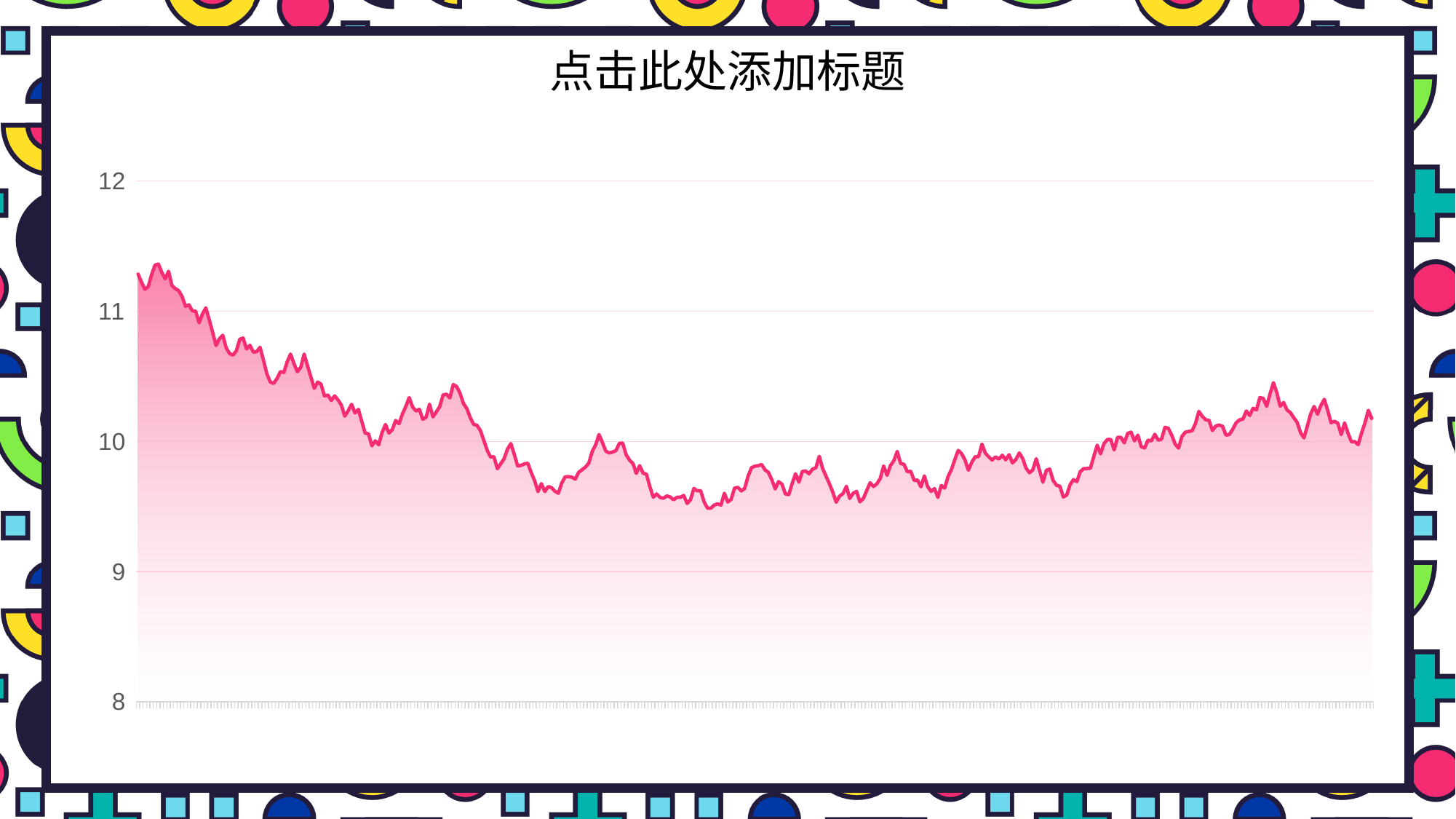

# 点击此处添加标题

### Chart

| Category | 系列 2 | 系列 1 |
|---|---|---|
| 1 | 11.284718993944933 | 11.284718993944933 |
| 2 | 11.22396182966128 | 11.22396182966128 |
| 3 | 11.168367779701622 | 11.168367779701622 |
| 4 | 11.18873932355355 | 11.18873932355355 |
| 5 | 11.280616817005363 | 11.280616817005363 |
| 6 | 11.353321950249878 | 11.353321950249878 |
| 7 | 11.362101142834534 | 11.362101142834534 |
| 8 | 11.298239832935423 | 11.298239832935423 |
| 9 | 11.248719288156046 | 11.248719288156046 |
| 10 | 11.306829117749754 | 11.306829117749754 |
| 11 | 11.19591193728492 | 11.19591193728492 |
| 12 | 11.173501735026743 | 11.173501735026743 |
| 13 | 11.15743163209023 | 11.15743163209023 |
| 14 | 11.112576422106057 | 11.112576422106057 |
| 15 | 11.037601328084925 | 11.037601328084925 |
| 16 | 11.049105686776088 | 11.049105686776088 |
| 17 | 11.003167354638617 | 11.003167354638617 |
| 18 | 10.99933399518665 | 10.99933399518665 |
| 19 | 10.91074721506693 | 10.91074721506693 |
| 20 | 10.979506991578395 | 10.979506991578395 |
| 21 | 11.025756128409107 | 11.025756128409107 |
| 22 | 10.93458739741378 | 10.93458739741378 |
| 23 | 10.838186153642635 | 10.838186153642635 |
| 24 | 10.736848962301062 | 10.736848962301062 |
| 25 | 10.788555030561557 | 10.788555030561557 |
| 26 | 10.81493658150736 | 10.81493658150736 |
| 27 | 10.717772927293398 | 10.717772927293398 |
| 28 | 10.674626739280807 | 10.674626739280807 |
| 29 | 10.662977679859528 | 10.662977679859528 |
| 30 | 10.695897809752863 | 10.695897809752863 |
| 31 | 10.784015270722438 | 10.784015270722438 |
| 32 | 10.793768263656222 | 10.793768263656222 |
| 33 | 10.710130303875363 | 10.710130303875363 |
| 34 | 10.73876365916462 | 10.73876365916462 |
| 35 | 10.686255067356942 | 10.686255067356942 |
| 36 | 10.689037646228588 | 10.689037646228588 |
| 37 | 10.722708910646837 | 10.722708910646837 |
| 38 | 10.623900595450971 | 10.623900595450971 |
| 39 | 10.51954026665889 | 10.51954026665889 |
| 40 | 10.456486867288483 | 10.456486867288483 |
| 41 | 10.44532095690777 | 10.44532095690777 |
| 42 | 10.483467027392974 | 10.483467027392974 |
| 43 | 10.535913706173554 | 10.535913706173554 |
| 44 | 10.530085700711671 | 10.530085700711671 |
| 45 | 10.611629350510968 | 10.611629350510968 |
| 46 | 10.671128862820021 | 10.671128862820021 |
| 47 | 10.59810545959051 | 10.59810545959051 |
| 48 | 10.53544766382315 | 10.53544766382315 |
| 49 | 10.569153483708496 | 10.569153483708496 |
| 50 | 10.670845851327076 | 10.670845851327076 |
| 51 | 10.580020853172682 | 10.580020853172682 |
| 52 | 10.493350536570652 | 10.493350536570652 |
| 53 | 10.407627056998395 | 10.407627056998395 |
| 54 | 10.45619458604179 | 10.45619458604179 |
| 55 | 10.439174839969631 | 10.439174839969631 |
| 56 | 10.348323201424515 | 10.348323201424515 |
| 57 | 10.356590830202672 | 10.356590830202672 |
| 58 | 10.31396802251495 | 10.31396802251495 |
| 59 | 10.349766542501426 | 10.349766542501426 |
| 60 | 10.318119940315759 | 10.318119940315759 |
| 61 | 10.278038475062882 | 10.278038475062882 |
| 62 | 10.194268887173083 | 10.194268887173083 |
| 63 | 10.235529470730857 | 10.235529470730857 |
| 64 | 10.285463524938809 | 10.285463524938809 |
| 65 | 10.218558899984494 | 10.218558899984494 |
| 66 | 10.246059768291095 | 10.246059768291095 |
| 67 | 10.154092545452707 | 10.154092545452707 |
| 68 | 10.063097738617861 | 10.063097738617861 |
| 69 | 10.058660451021789 | 10.058660451021789 |
| 70 | 9.966184063618028 | 9.966184063618028 |
| 71 | 10.004409663240827 | 10.004409663240827 |
| 72 | 9.974072078454538 | 9.974072078454538 |
| 73 | 10.06865906061859 | 10.06865906061859 |
| 74 | 10.130281632767407 | 10.130281632767407 |
| 75 | 10.064634304074715 | 10.064634304074715 |
| 76 | 10.090134387203724 | 10.090134387203724 |
| 77 | 10.16087071517931 | 10.16087071517931 |
| 78 | 10.135705108501949 | 10.135705108501949 |
| 79 | 10.210649601652694 | 10.210649601652694 |
| 80 | 10.268886057475255 | 10.268886057475255 |
| 81 | 10.337004353588926 | 10.337004353588926 |
| 82 | 10.264675801647696 | 10.264675801647696 |
| 83 | 10.23338795139399 | 10.23338795139399 |
| 84 | 10.247404594865888 | 10.247404594865888 |
| 85 | 10.170017607774005 | 10.170017607774005 |
| 86 | 10.185871328867934 | 10.185871328867934 |
| 87 | 10.28559573169643 | 10.28559573169643 |
| 88 | 10.18830211903029 | 10.18830211903029 |
| 89 | 10.22671255371131 | 10.22671255371131 |
| 90 | 10.268007027496653 | 10.268007027496653 |
| 91 | 10.35704311458371 | 10.35704311458371 |
| 92 | 10.362594117948579 | 10.362594117948579 |
| 93 | 10.334072073232642 | 10.334072073232642 |
| 94 | 10.436519748931216 | 10.436519748931216 |
| 95 | 10.421084548111638 | 10.421084548111638 |
| 96 | 10.370005722014739 | 10.370005722014739 |
| 97 | 10.291156347845714 | 10.291156347845714 |
| 98 | 10.251733426333379 | 10.251733426333379 |
| 99 | 10.183355102559236 | 10.183355102559236 |
| 100 | 10.131619130838038 | 10.131619130838038 |
| 101 | 10.123585783226664 | 10.123585783226664 |
| 102 | 10.083526245937604 | 10.083526245937604 |
| 103 | 10.009173305799477 | 10.009173305799477 |
| 104 | 9.931975070099634 | 9.931975070099634 |
| 105 | 9.879813438167659 | 9.879813438167659 |
| 106 | 9.88186324579611 | 9.88186324579611 |
| 107 | 9.789544860995479 | 9.789544860995479 |
| 108 | 9.827900632320839 | 9.827900632320839 |
| 109 | 9.866483775380226 | 9.866483775380226 |
| 110 | 9.941030531580298 | 9.941030531580298 |
| 111 | 9.98352458897172 | 9.98352458897172 |
| 112 | 9.899903407485432 | 9.899903407485432 |
| 113 | 9.810811874151767 | 9.810811874151767 |
| 114 | 9.815808917291063 | 9.815808917291063 |
| 115 | 9.82737651258359 | 9.82737651258359 |
| 116 | 9.831972963144498 | 9.831972963144498 |
| 117 | 9.760372582718961 | 9.760372582718961 |
| 118 | 9.69886424043134 | 9.69886424043134 |
| 119 | 9.614468753112387 | 9.614468753112387 |
| 120 | 9.675548072979858 | 9.675548072979858 |
| 121 | 9.614798082420219 | 9.614798082420219 |
| 122 | 9.653236277966974 | 9.653236277966974 |
| 123 | 9.643963211857852 | 9.643963211857852 |
| 124 | 9.617340089898617 | 9.617340089898617 |
| 125 | 9.60192073481652 | 9.60192073481652 |
| 126 | 9.679372876027696 | 9.679372876027696 |
| 127 | 9.727565755149588 | 9.727565755149588 |
| 128 | 9.729735119644554 | 9.729735119644554 |
| 129 | 9.724379752265651 | 9.724379752265651 |
| 130 | 9.709971432360144 | 9.709971432360144 |
| 131 | 9.76268572341367 | 9.76268572341367 |
| 132 | 9.781852952161087 | 9.781852952161087 |
| 133 | 9.80248666354277 | 9.80248666354277 |
| 134 | 9.833252727423897 | 9.833252727423897 |
| 135 | 9.923064150206628 | 9.923064150206628 |
| 136 | 9.97377178492611 | 9.97377178492611 |
| 137 | 10.052878871248078 | 10.052878871248078 |
| 138 | 9.992008503262651 | 9.992008503262651 |
| 139 | 9.925381793230297 | 9.925381793230297 |
| 140 | 9.910715135704333 | 9.910715135704333 |
| 141 | 9.918222364740968 | 9.918222364740968 |
| 142 | 9.929520568942012 | 9.929520568942012 |
| 143 | 9.98574375040999 | 9.98574375040999 |
| 144 | 9.986557598653537 | 9.986557598653537 |
| 145 | 9.897242810852736 | 9.897242810852736 |
| 146 | 9.855908556047364 | 9.855908556047364 |
| 147 | 9.830951131503037 | 9.830951131503037 |
| 148 | 9.754212499234258 | 9.754212499234258 |
| 149 | 9.813756613234968 | 9.813756613234968 |
| 150 | 9.755787652527431 | 9.755787652527431 |
| 151 | 9.748336175999741 | 9.748336175999741 |
| 152 | 9.65280443248376 | 9.65280443248376 |
| 153 | 9.571730924369719 | 9.571730924369719 |
| 154 | 9.595982555815185 | 9.595982555815185 |
| 155 | 9.569626136480846 | 9.569626136480846 |
| 156 | 9.563004104725524 | 9.563004104725524 |
| 157 | 9.580739136195884 | 9.580739136195884 |
| 158 | 9.573274051032573 | 9.573274051032573 |
| 159 | 9.551096891892168 | 9.551096891892168 |
| 160 | 9.570635347009327 | 9.570635347009327 |
| 161 | 9.571011662138066 | 9.571011662138066 |
| 162 | 9.584467200061859 | 9.584467200061859 |
| 163 | 9.522974547025116 | 9.522974547025116 |
| 164 | 9.55149215534501 | 9.55149215534501 |
| 165 | 9.638542858501584 | 9.638542858501584 |
| 166 | 9.620654504578534 | 9.620654504578534 |
| 167 | 9.621227098688522 | 9.621227098688522 |
| 168 | 9.535975154691684 | 9.535975154691684 |
| 169 | 9.487421374370502 | 9.487421374370502 |
| 170 | 9.486919342492403 | 9.486919342492403 |
| 171 | 9.51081543943784 | 9.51081543943784 |
| 172 | 9.520503710197616 | 9.520503710197616 |
| 173 | 9.510570730705512 | 9.510570730705512 |
| 174 | 9.601737918562574 | 9.601737918562574 |
| 175 | 9.534189369842029 | 9.534189369842029 |
| 176 | 9.555218236371191 | 9.555218236371191 |
| 177 | 9.640498501821275 | 9.640498501821275 |
| 178 | 9.647007168071772 | 9.647007168071772 |
| 179 | 9.619452921259631 | 9.619452921259631 |
| 180 | 9.638777365817747 | 9.638777365817747 |
| 181 | 9.732807435016316 | 9.732807435016316 |
| 182 | 9.797336075724415 | 9.797336075724415 |
| 183 | 9.809536513362135 | 9.809536513362135 |
| 184 | 9.813463071582419 | 9.813463071582419 |
| 185 | 9.822578404548532 | 9.822578404548532 |
| 186 | 9.780494488325353 | 9.780494488325353 |
| 187 | 9.762039475169226 | 9.762039475169226 |
| 188 | 9.706164686909695 | 9.706164686909695 |
| 189 | 9.634286802182736 | 9.634286802182736 |
| 190 | 9.691094521218492 | 9.691094521218492 |
| 191 | 9.67094275088724 | 9.67094275088724 |
| 192 | 9.596290512898337 | 9.596290512898337 |
| 193 | 9.591498080997058 | 9.591498080997058 |
| 194 | 9.676567106142999 | 9.676567106142999 |
| 195 | 9.751571302678679 | 9.751571302678679 |
| 196 | 9.686255876939882 | 9.686255876939882 |
| 197 | 9.768954490394702 | 9.768954490394702 |
| 198 | 9.772251962375911 | 9.772251962375911 |
| 199 | 9.751523091885543 | 9.751523091885543 |
| 200 | 9.786565936595167 | 9.786565936595167 |
| 201 | 9.797563592633283 | 9.797563592633283 |
| 202 | 9.885459306713164 | 9.885459306713164 |
| 203 | 9.7914988532743 | 9.7914988532743 |
| 204 | 9.732984125425974 | 9.732984125425974 |
| 205 | 9.674399681915895 | 9.674399681915895 |
| 206 | 9.60970229340154 | 9.60970229340154 |
| 207 | 9.532815565603217 | 9.532815565603217 |
| 208 | 9.580303528946244 | 9.580303528946244 |
| 209 | 9.598748087972343 | 9.598748087972343 |
| 210 | 9.654873478741766 | 9.654873478741766 |
| 211 | 9.561270567700555 | 9.561270567700555 |
| 212 | 9.601532085633844 | 9.601532085633844 |
| 213 | 9.615783362414144 | 9.615783362414144 |
| 214 | 9.535300077775556 | 9.535300077775556 |
| 215 | 9.561969397675163 | 9.561969397675163 |
| 216 | 9.622634285505695 | 9.622634285505695 |
| 217 | 9.6820734598457 | 9.6820734598457 |
| 218 | 9.653447168786485 | 9.653447168786485 |
| 219 | 9.673598007410211 | 9.673598007410211 |
| 220 | 9.715681763333235 | 9.715681763333235 |
| 221 | 9.810926169717373 | 9.810926169717373 |
| 222 | 9.739620555950674 | 9.739620555950674 |
| 223 | 9.815016154252705 | 9.815016154252705 |
| 224 | 9.85134872786552 | 9.85134872786552 |
| 225 | 9.92285417219707 | 9.92285417219707 |
| 226 | 9.829853626753845 | 9.829853626753845 |
| 227 | 9.824305640926205 | 9.824305640926205 |
| 228 | 9.765956787798 | 9.765956787798 |
| 229 | 9.77005170842034 | 9.77005170842034 |
| 230 | 9.699808707277862 | 9.699808707277862 |
| 231 | 9.703163094013378 | 9.703163094013378 |
| 232 | 9.650652669684373 | 9.650652669684373 |
| 233 | 9.734706831620315 | 9.734706831620315 |
| 234 | 9.651427430741576 | 9.651427430741576 |
| 235 | 9.615733598324812 | 9.615733598324812 |
| 236 | 9.637573646777422 | 9.637573646777422 |
| 237 | 9.569963017166465 | 9.569963017166465 |
| 238 | 9.661008288653704 | 9.661008288653704 |
| 239 | 9.640855677068906 | 9.640855677068906 |
| 240 | 9.73021344407908 | 9.73021344407908 |
| 241 | 9.784740722274796 | 9.784740722274796 |
| 242 | 9.860813854099321 | 9.860813854099321 |
| 243 | 9.930909385879328 | 9.930909385879328 |
| 244 | 9.905608907573868 | 9.905608907573868 |
| 245 | 9.857716700944861 | 9.857716700944861 |
| 246 | 9.778601006805685 | 9.778601006805685 |
| 247 | 9.839723990380659 | 9.839723990380659 |
| 248 | 9.881814519310202 | 9.881814519310202 |
| 249 | 9.883374022197518 | 9.883374022197518 |
| 250 | 9.979560402702871 | 9.979560402702871 |
| 251 | 9.91007831851488 | 9.91007831851488 |
| 252 | 9.881350736752239 | 9.881350736752239 |
| 253 | 9.856594299189767 | 9.856594299189767 |
| 254 | 9.880768199385761 | 9.880768199385761 |
| 255 | 9.864171865691933 | 9.864171865691933 |
| 256 | 9.893888895985379 | 9.893888895985379 |
| 257 | 9.858394308598882 | 9.858394308598882 |
| 258 | 9.8979634857091 | 9.8979634857091 |
| 259 | 9.8346616649001 | 9.8346616649001 |
| 260 | 9.860860498142298 | 9.860860498142298 |
| 261 | 9.911106490665404 | 9.911106490665404 |
| 262 | 9.869434390518757 | 9.869434390518757 |
| 263 | 9.79524221726726 | 9.79524221726726 |
| 264 | 9.759001627969074 | 9.759001627969074 |
| 265 | 9.780687727948578 | 9.780687727948578 |
| 266 | 9.8663010414586 | 9.8663010414586 |
| 267 | 9.777117826039902 | 9.777117826039902 |
| 268 | 9.685867836630614 | 9.685867836630614 |
| 269 | 9.778368414615448 | 9.778368414615448 |
| 270 | 9.78726189995466 | 9.78726189995466 |
| 271 | 9.699411108703647 | 9.699411108703647 |
| 272 | 9.662656989338345 | 9.662656989338345 |
| 273 | 9.655882070854874 | 9.655882070854874 |
| 274 | 9.572895349196786 | 9.572895349196786 |
| 275 | 9.587584987923817 | 9.587584987923817 |
| 276 | 9.666709565960533 | 9.666709565960533 |
| 277 | 9.706760996223338 | 9.706760996223338 |
| 278 | 9.690455961537578 | 9.690455961537578 |
| 279 | 9.767255467601517 | 9.767255467601517 |
| 280 | 9.790265135690948 | 9.790265135690948 |
| 281 | 9.791763743644387 | 9.791763743644387 |
| 282 | 9.79381073727009 | 9.79381073727009 |
| 283 | 9.883196310817665 | 9.883196310817665 |
| 284 | 9.970830173575463 | 9.970830173575463 |
| 285 | 9.904489620891136 | 9.904489620891136 |
| 286 | 9.983281714824741 | 9.983281714824741 |
| 287 | 10.0139753204579 | 10.0139753204579 |
| 288 | 10.015204202400662 | 10.015204202400662 |
| 289 | 9.93459163412736 | 9.93459163412736 |
| 290 | 10.031231618694994 | 10.031231618694994 |
| 291 | 10.031143024547287 | 10.031143024547287 |
| 292 | 9.988964729072434 | 9.988964729072434 |
| 293 | 10.061555380383805 | 10.061555380383805 |
| 294 | 10.071239127535051 | 10.071239127535051 |
| 295 | 10.004119578819456 | 10.004119578819456 |
| 296 | 10.048024256995642 | 10.048024256995642 |
| 297 | 9.959170519629803 | 9.959170519629803 |
| 298 | 9.949842248139008 | 9.949842248139008 |
| 299 | 10.00966287945148 | 10.00966287945148 |
| 300 | 10.004348760609384 | 10.004348760609384 |
| 301 | 10.054749716997545 | 10.054749716997545 |
| 302 | 10.010196211953748 | 10.010196211953748 |
| 303 | 10.018004066304984 | 10.018004066304984 |
| 304 | 10.108891341867489 | 10.108891341867489 |
| 305 | 10.10015994561596 | 10.10015994561596 |
| 306 | 10.048511403356187 | 10.048511403356187 |
| 307 | 9.979800253498103 | 9.979800253498103 |
| 308 | 9.948354247696065 | 9.948354247696065 |
| 309 | 10.03813198812269 | 10.03813198812269 |
| 310 | 10.070875139821284 | 10.070875139821284 |
| 311 | 10.076907172803972 | 10.076907172803972 |
| 312 | 10.081870134507518 | 10.081870134507518 |
| 313 | 10.137906329428112 | 10.137906329428112 |
| 314 | 10.231055270830435 | 10.231055270830435 |
| 315 | 10.193552697256822 | 10.193552697256822 |
| 316 | 10.166563292596594 | 10.166563292596594 |
| 317 | 10.16146672242021 | 10.16146672242021 |
| 318 | 10.083251424346992 | 10.083251424346992 |
| 319 | 10.118347997744964 | 10.118347997744964 |
| 320 | 10.125832006573084 | 10.125832006573084 |
| 321 | 10.115791699120578 | 10.115791699120578 |
| 322 | 10.048103673996891 | 10.048103673996891 |
| 323 | 10.053213293359576 | 10.053213293359576 |
| 324 | 10.09387047625586 | 10.09387047625586 |
| 325 | 10.14335750391718 | 10.14335750391718 |
| 326 | 10.166043125277685 | 10.166043125277685 |
| 327 | 10.171290485179437 | 10.171290485179437 |
| 328 | 10.233569158257533 | 10.233569158257533 |
| 329 | 10.199414547365796 | 10.199414547365796 |
| 330 | 10.254564369470286 | 10.254564369470286 |
| 331 | 10.242167020538059 | 10.242167020538059 |
| 332 | 10.33678833668967 | 10.33678833668967 |
| 333 | 10.330417757423906 | 10.330417757423906 |
| 334 | 10.269810115847442 | 10.269810115847442 |
| 335 | 10.365527790073168 | 10.365527790073168 |
| 336 | 10.45108445895906 | 10.45108445895906 |
| 337 | 10.374081240809632 | 10.374081240809632 |
| 338 | 10.270571205372098 | 10.270571205372098 |
| 339 | 10.299183512521429 | 10.299183512521429 |
| 340 | 10.242014656409877 | 10.242014656409877 |
| 341 | 10.221318597729622 | 10.221318597729622 |
| 342 | 10.182296171569792 | 10.182296171569792 |
| 343 | 10.146489875057142 | 10.146489875057142 |
| 344 | 10.06752132014773 | 10.06752132014773 |
| 345 | 10.027041110356391 | 10.027041110356391 |
| 346 | 10.117711462968483 | 10.117711462968483 |
| 347 | 10.21189705602589 | 10.21189705602589 |
| 348 | 10.268321544529261 | 10.268321544529261 |
| 349 | 10.208842268914657 | 10.208842268914657 |
| 350 | 10.275972791563825 | 10.275972791563825 |
| 351 | 10.323283144382204 | 10.323283144382204 |
| 352 | 10.23990760027783 | 10.23990760027783 |
| 353 | 10.143247991504392 | 10.143247991504392 |
| 354 | 10.15479205063328 | 10.15479205063328 |
| 355 | 10.139871504042755 | 10.139871504042755 |
| 356 | 10.052324250216975 | 10.052324250216975 |
| 357 | 10.142404935267427 | 10.142404935267427 |
| 358 | 10.063434742925587 | 10.063434742925587 |
| 359 | 9.997924415315364 | 9.997924415315364 |
| 360 | 9.99820828448575 | 9.99820828448575 |
| 361 | 9.97527260982747 | 9.97527260982747 |
| 362 | 10.06360933304696 | 10.06360933304696 |
| 363 | 10.14048291649982 | 10.14048291649982 |
| 364 | 10.238693870316558 | 10.238693870316558 |
| 365 | 10.177140231882822 | 10.177140231882822 |